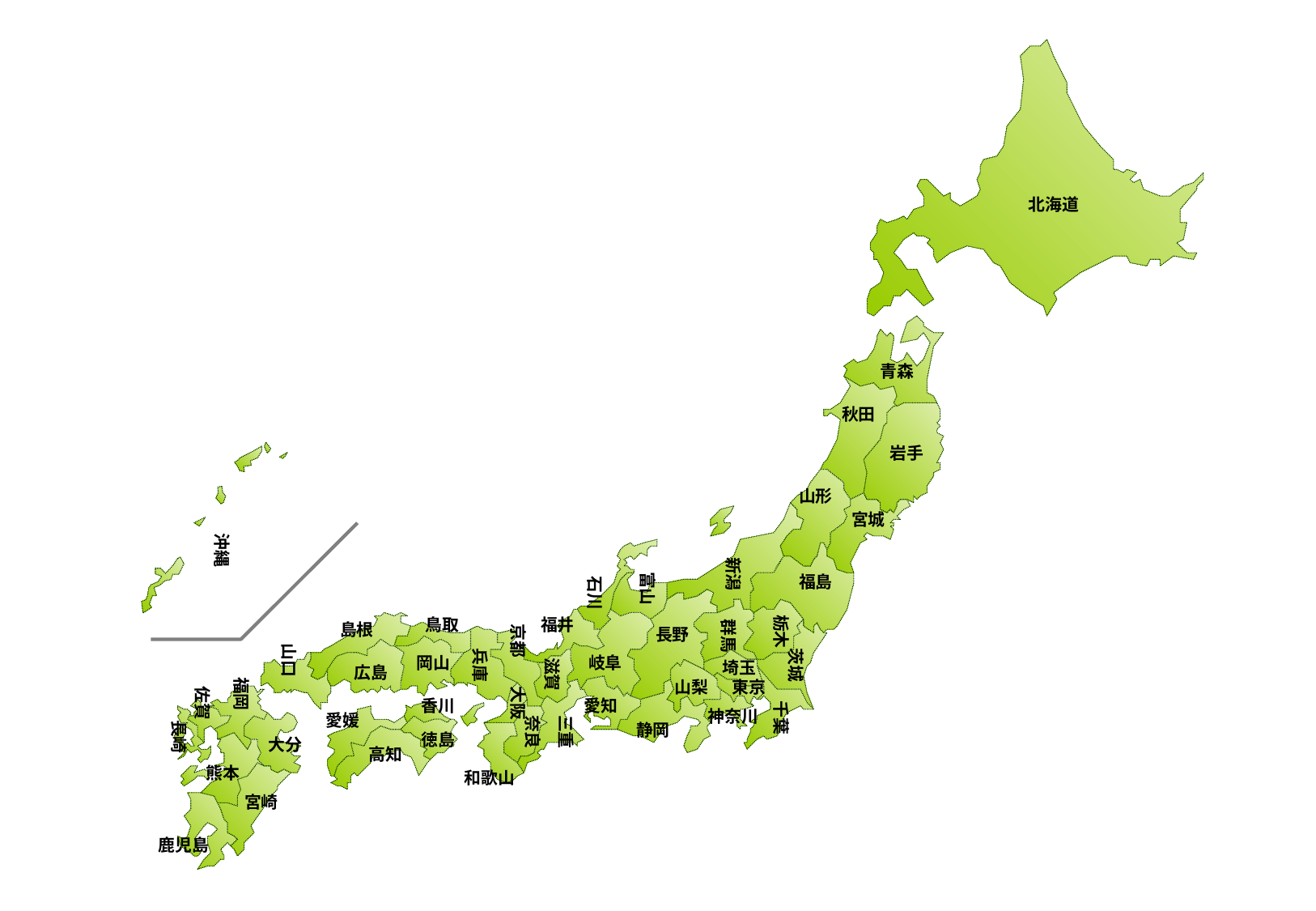

北海道
青森
秋田
岩手
山形
宮城
沖縄
新潟
富山
福島
石川
鳥取
福井
栃木
島根
群馬
京都
長野
山口
兵庫
茨城
岡山
岐阜
滋賀
埼玉
広島
福岡
山梨
東京
佐賀
大阪
香川
愛知
千葉
神奈川
愛媛
奈良
三重
長崎
静岡
徳島
大分
高知
熊本
和歌山
宮崎
鹿児島